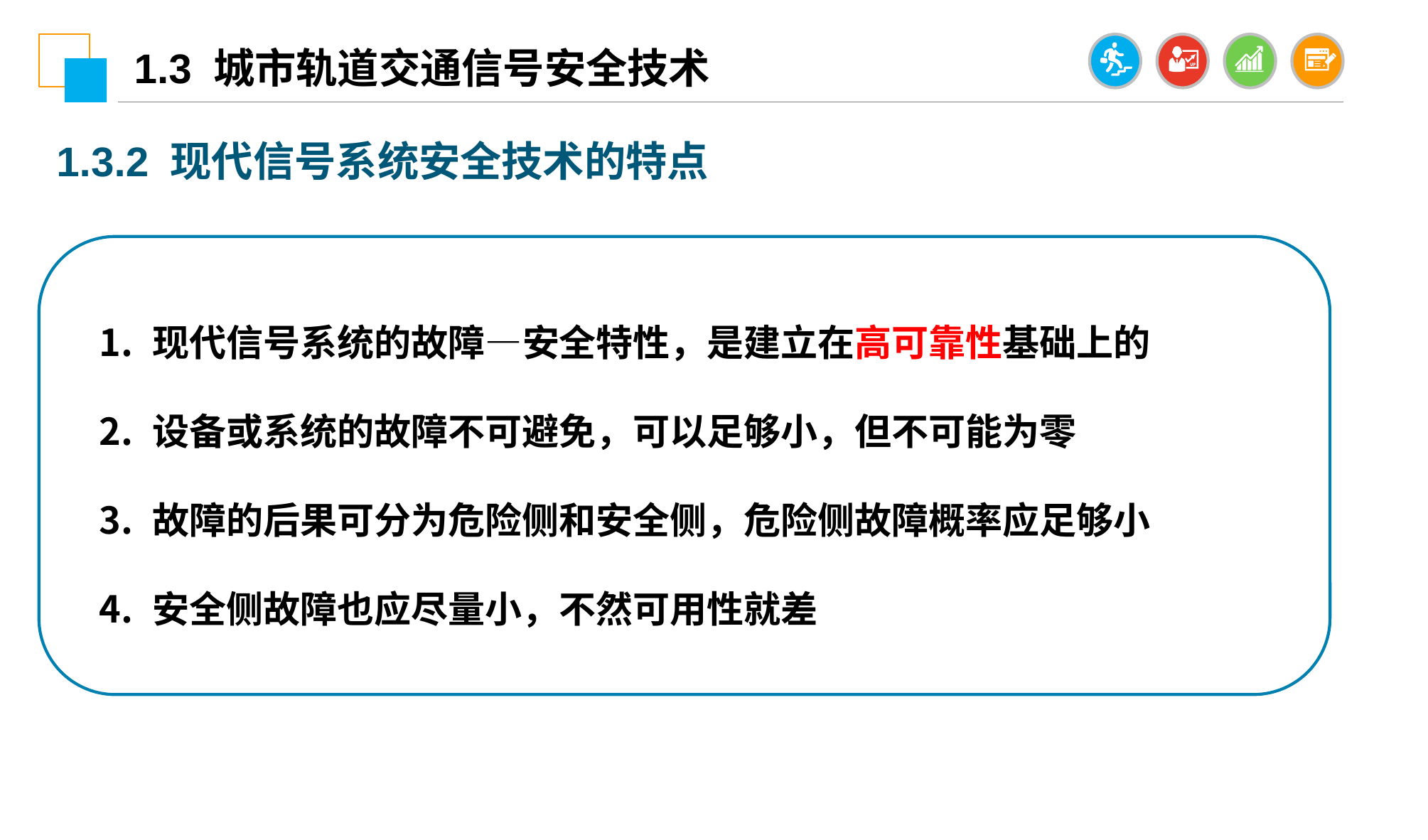

1.3 城市轨道交通信号安全技术
1.3.2 现代信号系统安全技术的特点

现代信号系统的故障—安全特性，是建立在高可靠性基础上的
设备或系统的故障不可避免，可以足够小，但不可能为零
故障的后果可分为危险侧和安全侧，危险侧故障概率应足够小
安全侧故障也应尽量小，不然可用性就差